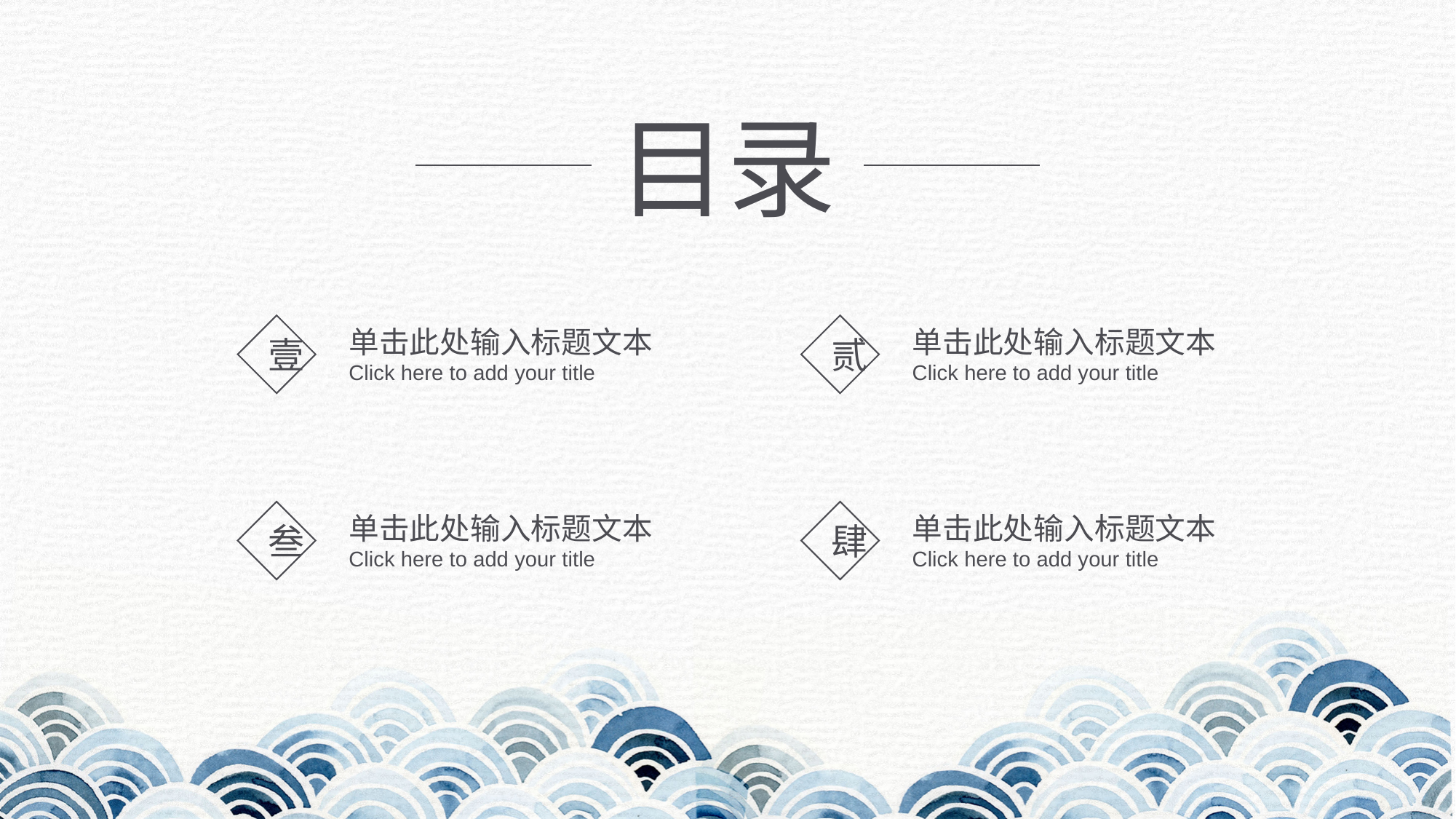

目录
壹
贰
单击此处输入标题文本
Click here to add your title
单击此处输入标题文本
Click here to add your title
叁
肆
单击此处输入标题文本
Click here to add your title
单击此处输入标题文本
Click here to add your title